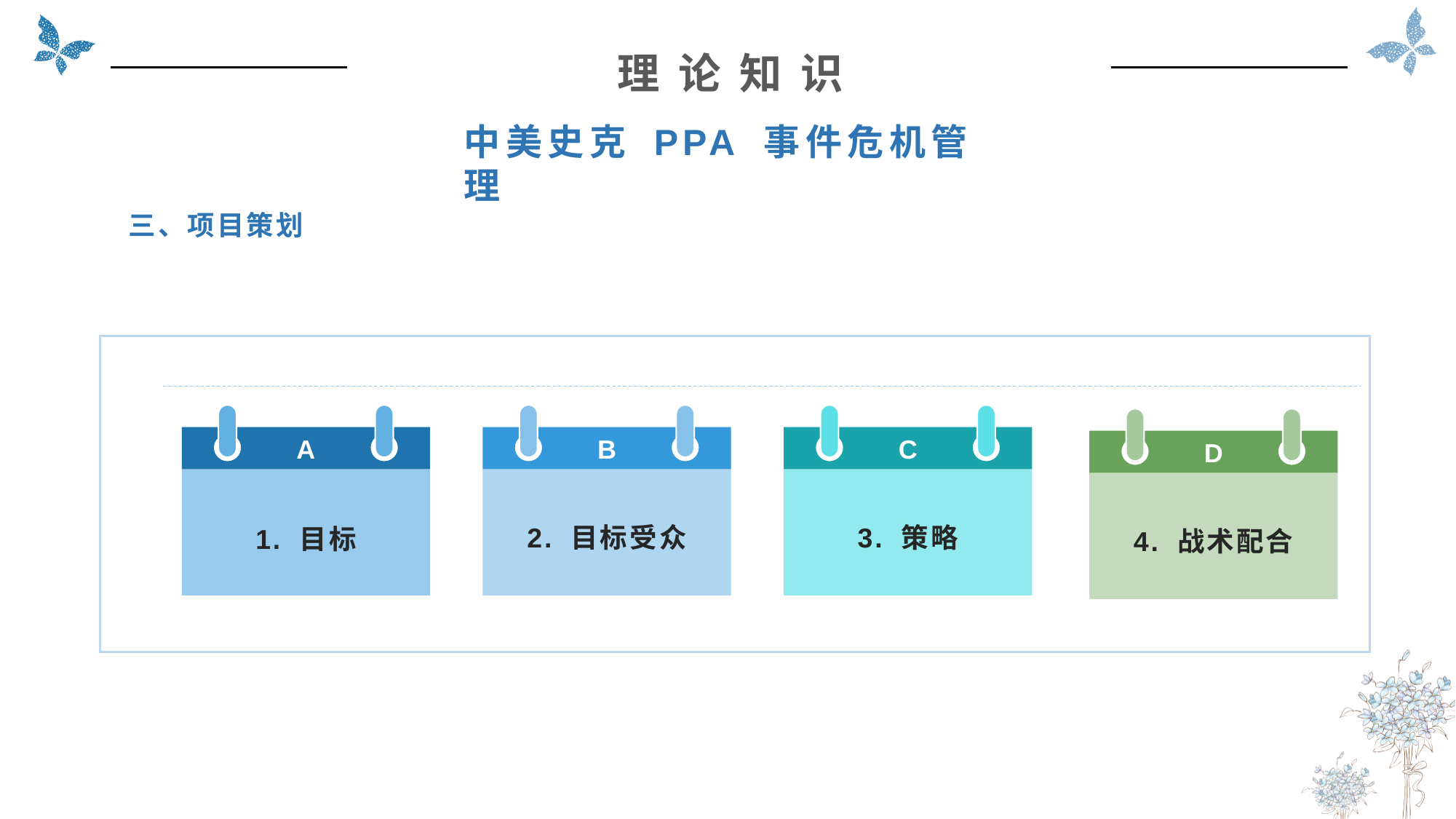

理 论 知 识
中美史克 PPA 事件危机管理
三、项目策划

A

1. 目标

B

2. 目标受众

C

3. 策略

D

4. 战术配合